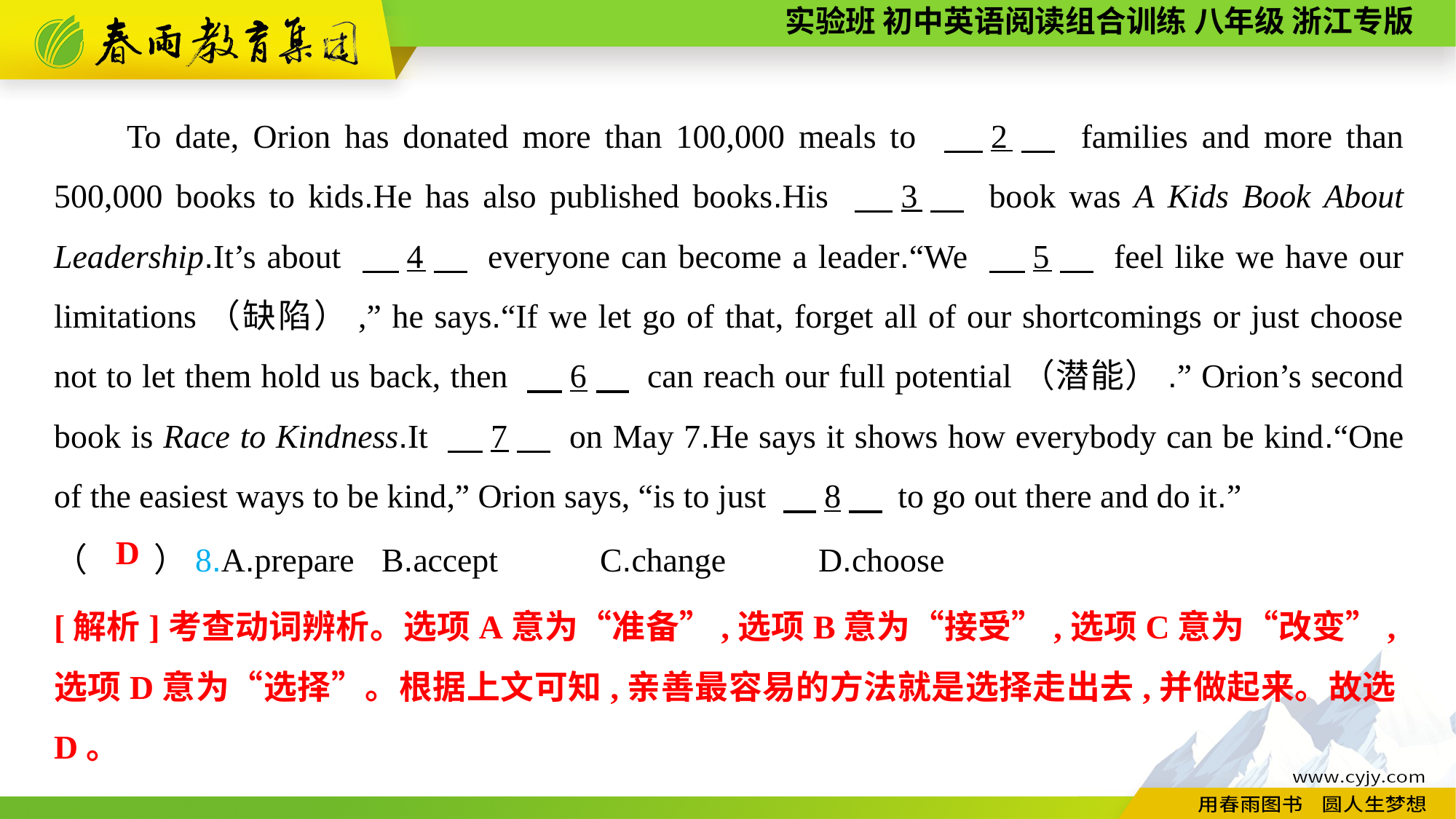

To date, Orion has donated more than 100,000 meals to 　2　 families and more than 500,000 books to kids.He has also published books.His 　3　 book was A Kids Book About Leadership.It’s about 　4　 everyone can become a leader.“We 　5　 feel like we have our limitations（缺陷）,” he says.“If we let go of that, forget all of our shortcomings or just choose not to let them hold us back, then 　6　 can reach our full potential（潜能）.” Orion’s second book is Race to Kindness.It 　7　 on May 7.He says it shows how everybody can be kind.“One of the easiest ways to be kind,” Orion says, “is to just 　8　 to go out there and do it.”
（　　）8.A.prepare	B.accept	C.change	D.choose
D
[解析]考查动词辨析。选项A意为“准备”,选项B意为“接受”,选项C意为“改变”,选项D意为“选择”。根据上文可知,亲善最容易的方法就是选择走出去,并做起来。故选D。